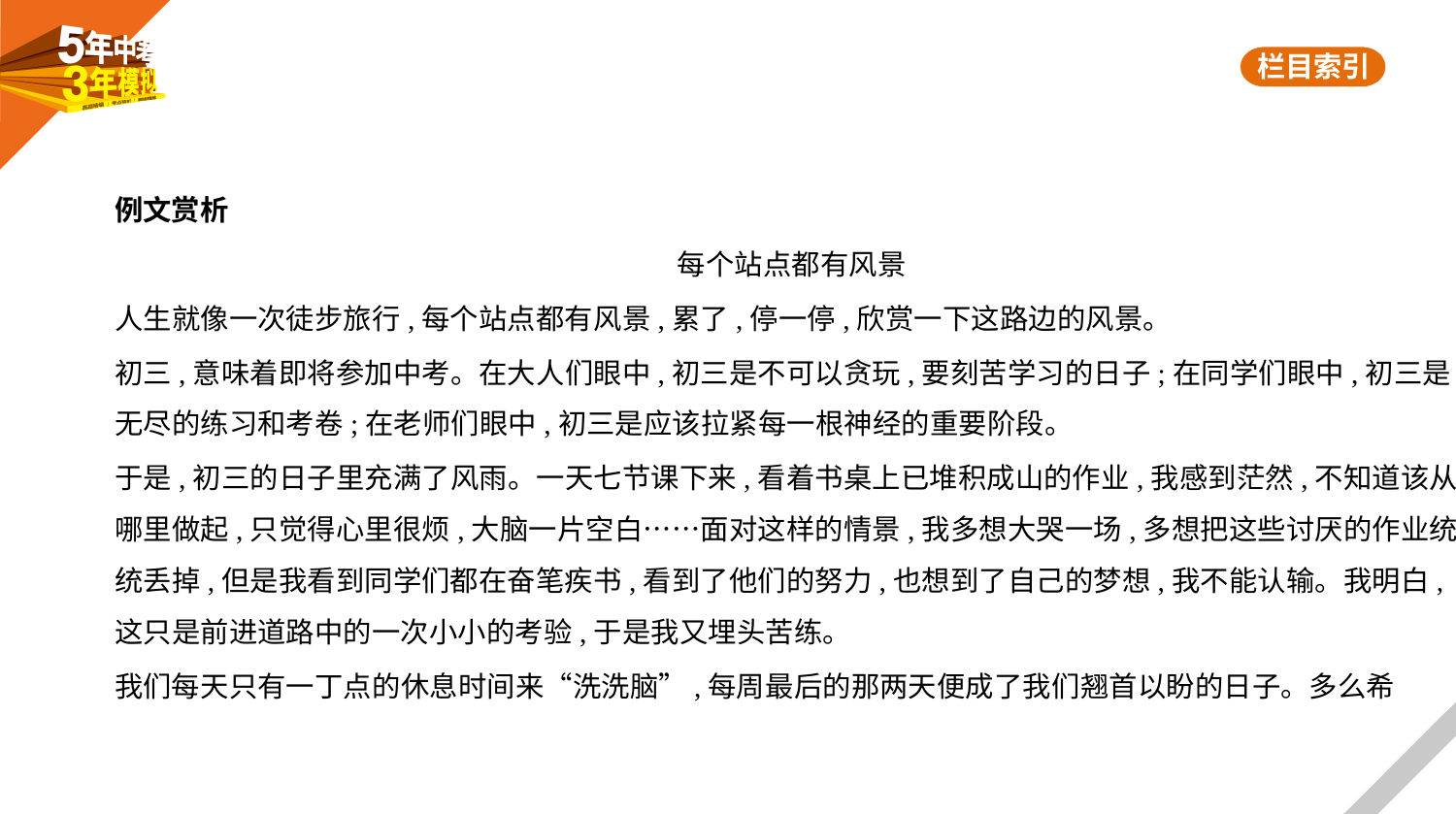

例文赏析
每个站点都有风景
人生就像一次徒步旅行,每个站点都有风景,累了,停一停,欣赏一下这路边的风景。
初三,意味着即将参加中考。在大人们眼中,初三是不可以贪玩,要刻苦学习的日子;在同学们眼中,初三是
无尽的练习和考卷;在老师们眼中,初三是应该拉紧每一根神经的重要阶段。
于是,初三的日子里充满了风雨。一天七节课下来,看着书桌上已堆积成山的作业,我感到茫然,不知道该从
哪里做起,只觉得心里很烦,大脑一片空白……面对这样的情景,我多想大哭一场,多想把这些讨厌的作业统
统丢掉,但是我看到同学们都在奋笔疾书,看到了他们的努力,也想到了自己的梦想,我不能认输。我明白,
这只是前进道路中的一次小小的考验,于是我又埋头苦练。
我们每天只有一丁点的休息时间来“洗洗脑”,每周最后的那两天便成了我们翘首以盼的日子。多么希